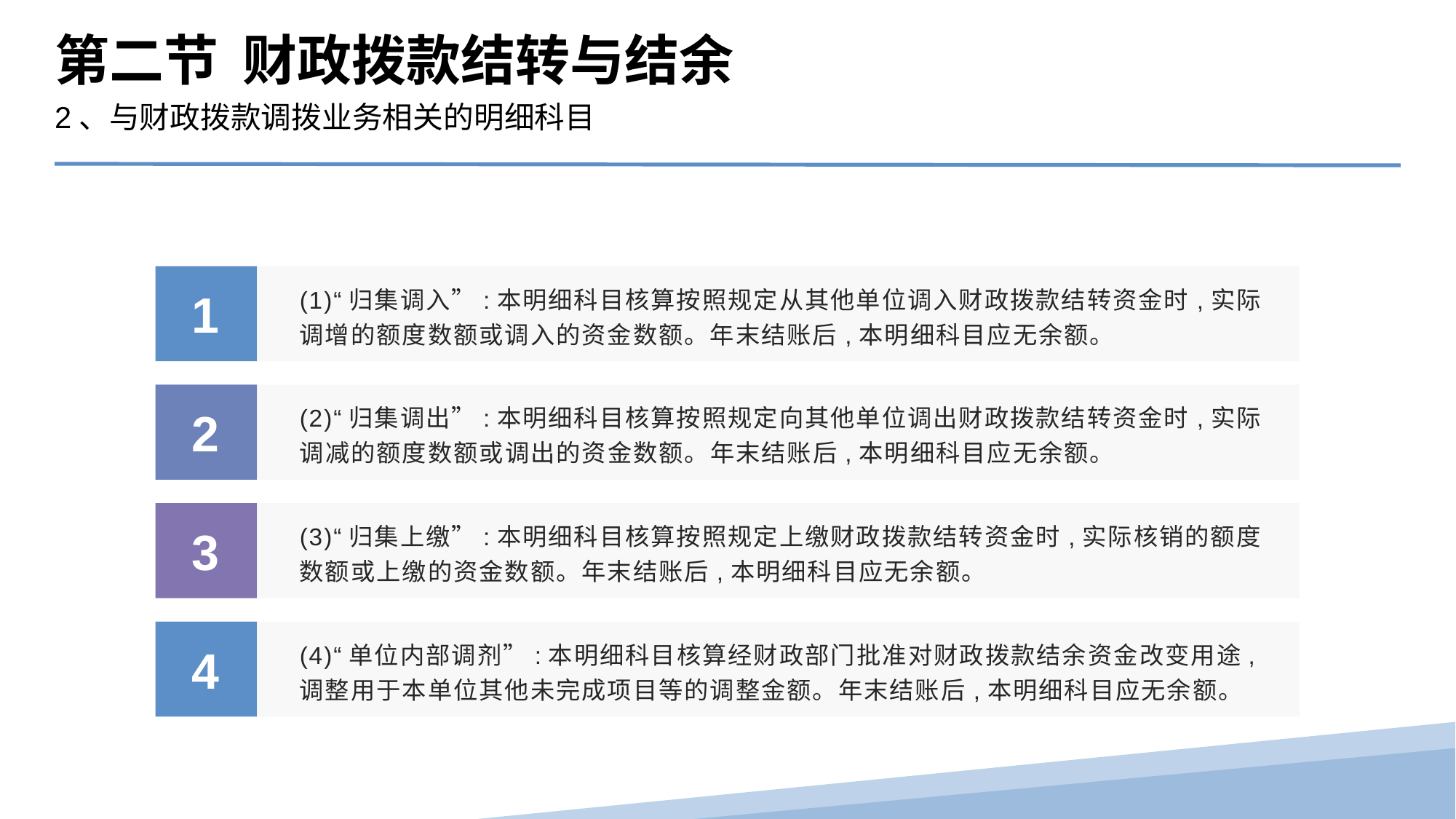

第二节  财政拨款结转与结余
2、与财政拨款调拨业务相关的明细科目

(1)“归集调入”:本明细科目核算按照规定从其他单位调入财政拨款结转资金时,实际调增的额度数额或调入的资金数额。年末结账后,本明细科目应无余额。
1

(2)“归集调出”:本明细科目核算按照规定向其他单位调出财政拨款结转资金时,实际调减的额度数额或调出的资金数额。年末结账后,本明细科目应无余额。
2

(3)“归集上缴”:本明细科目核算按照规定上缴财政拨款结转资金时,实际核销的额度数额或上缴的资金数额。年末结账后,本明细科目应无余额。
3

(4)“单位内部调剂”:本明细科目核算经财政部门批准对财政拨款结余资金改变用途,调整用于本单位其他未完成项目等的调整金额。年末结账后,本明细科目应无余额。
4